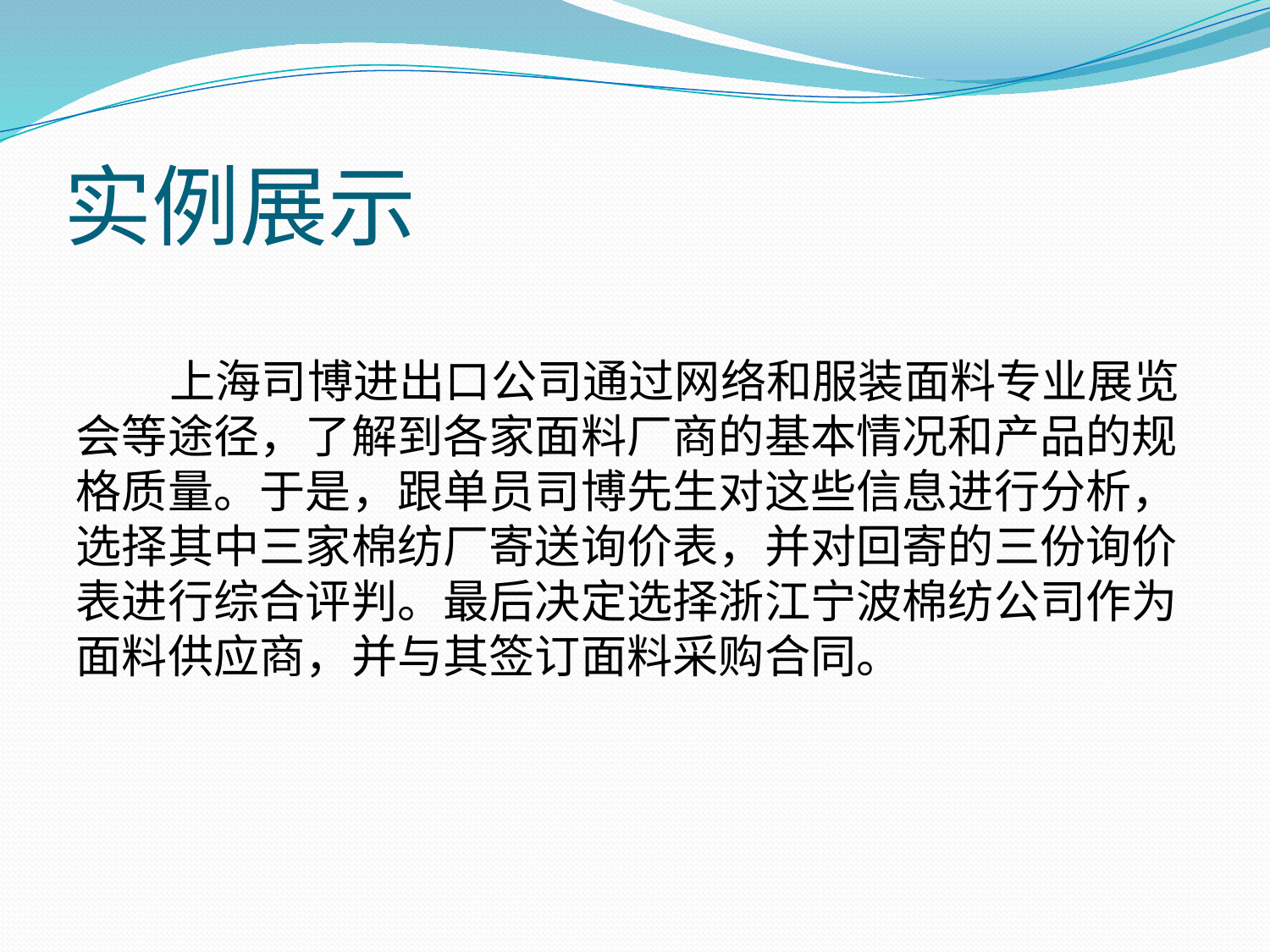

# 实例展示
        上海司博进出口公司通过网络和服装面料专业展览会等途径，了解到各家面料厂商的基本情况和产品的规格质量。于是，跟单员司博先生对这些信息进行分析，选择其中三家棉纺厂寄送询价表，并对回寄的三份询价表进行综合评判。最后决定选择浙江宁波棉纺公司作为面料供应商，并与其签订面料采购合同。